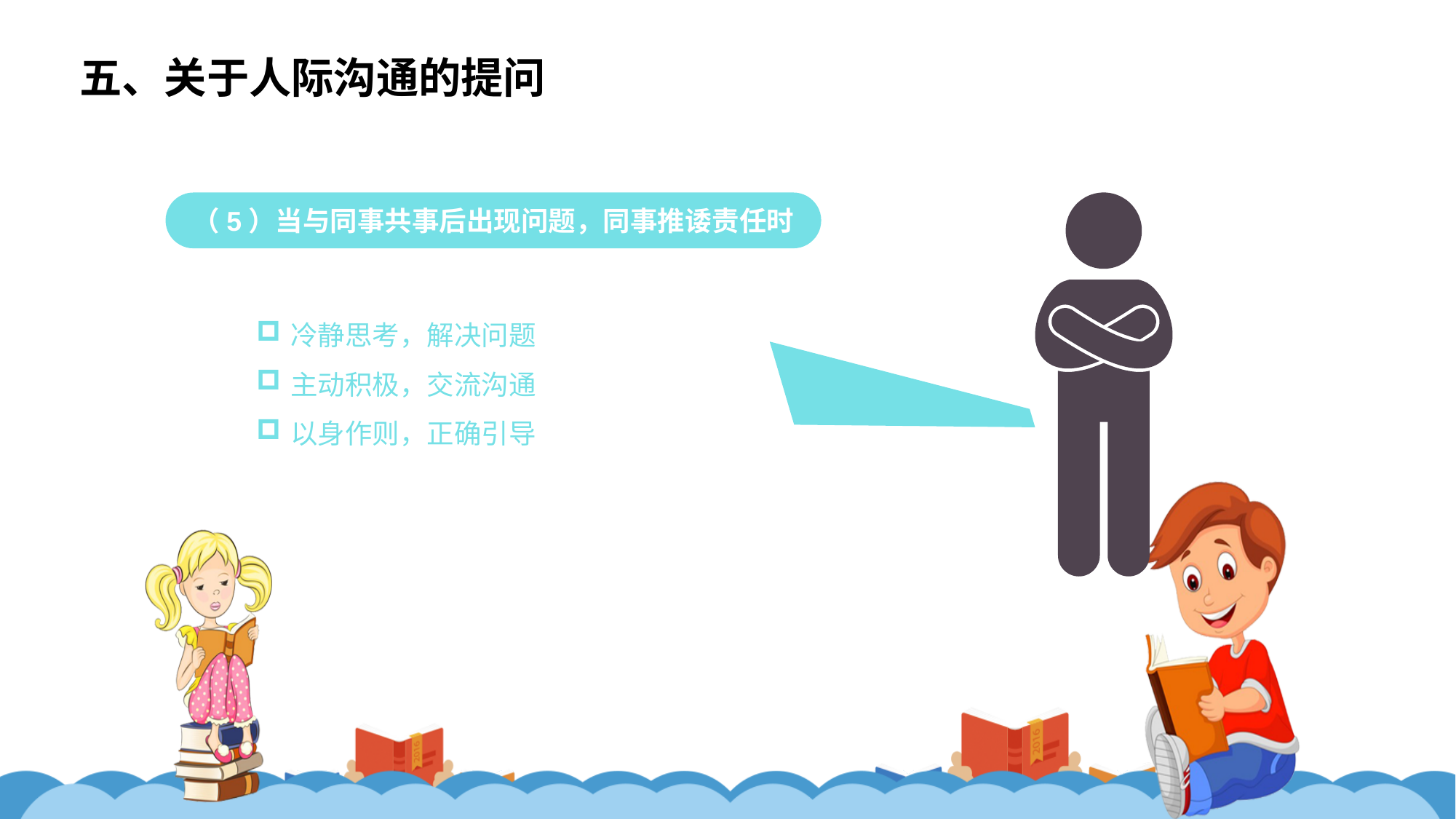

五、关于人际沟通的提问

（5）当与同事共事后出现问题，同事推诿责任时
冷静思考，解决问题
主动积极，交流沟通
以身作则，正确引导